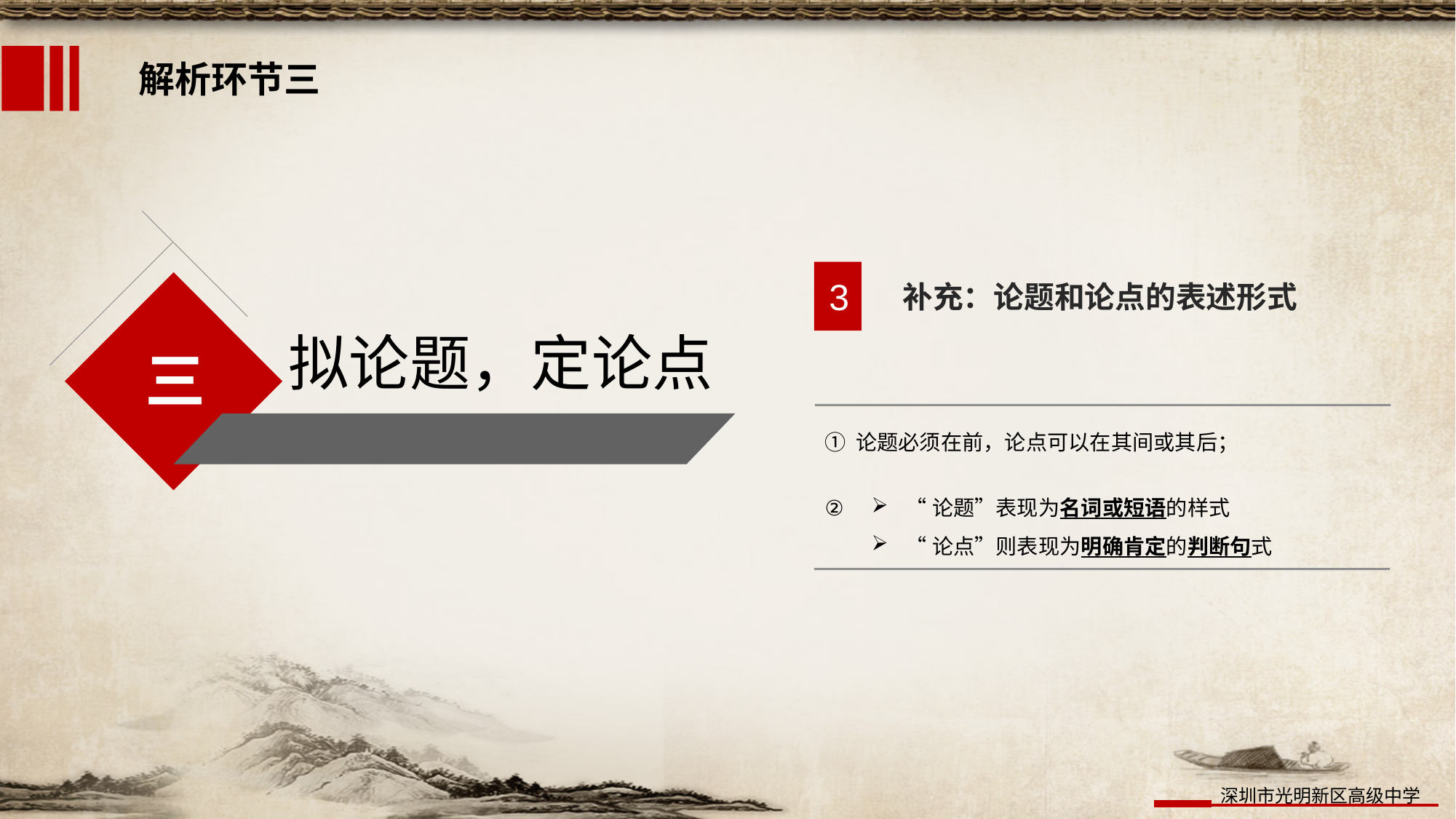

解析环节三

拟论题，定论点
三

3
补充：论题和论点的表述形式

① 论题必须在前，论点可以在其间或其后；

②
“论题”表现为名词或短语的样式
“论点”则表现为明确肯定的判断句式